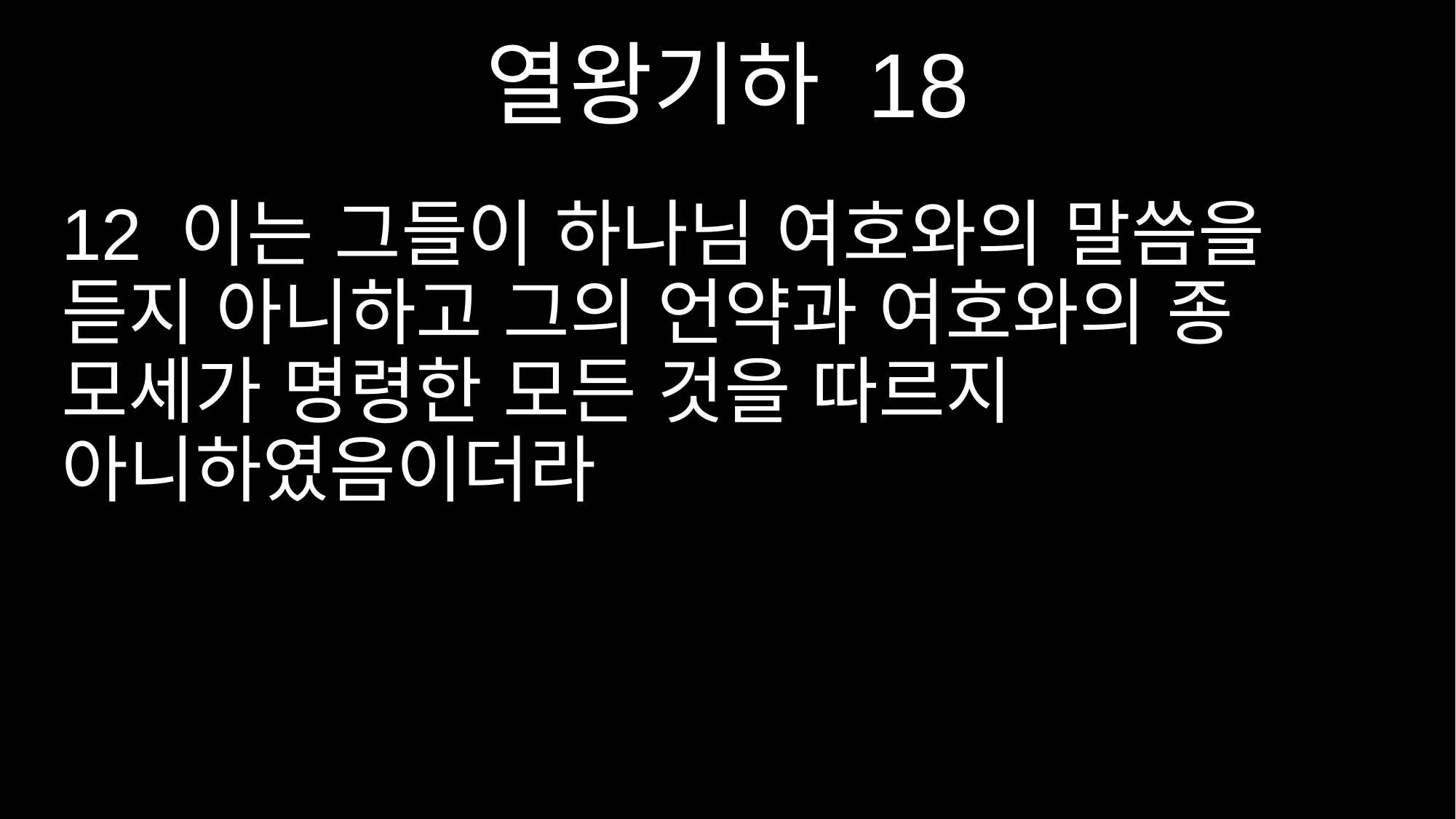

열왕기하 18
12 이는 그들이 하나님 여호와의 말씀을 듣지 아니하고 그의 언약과 여호와의 종 모세가 명령한 모든 것을 따르지 아니하였음이더라